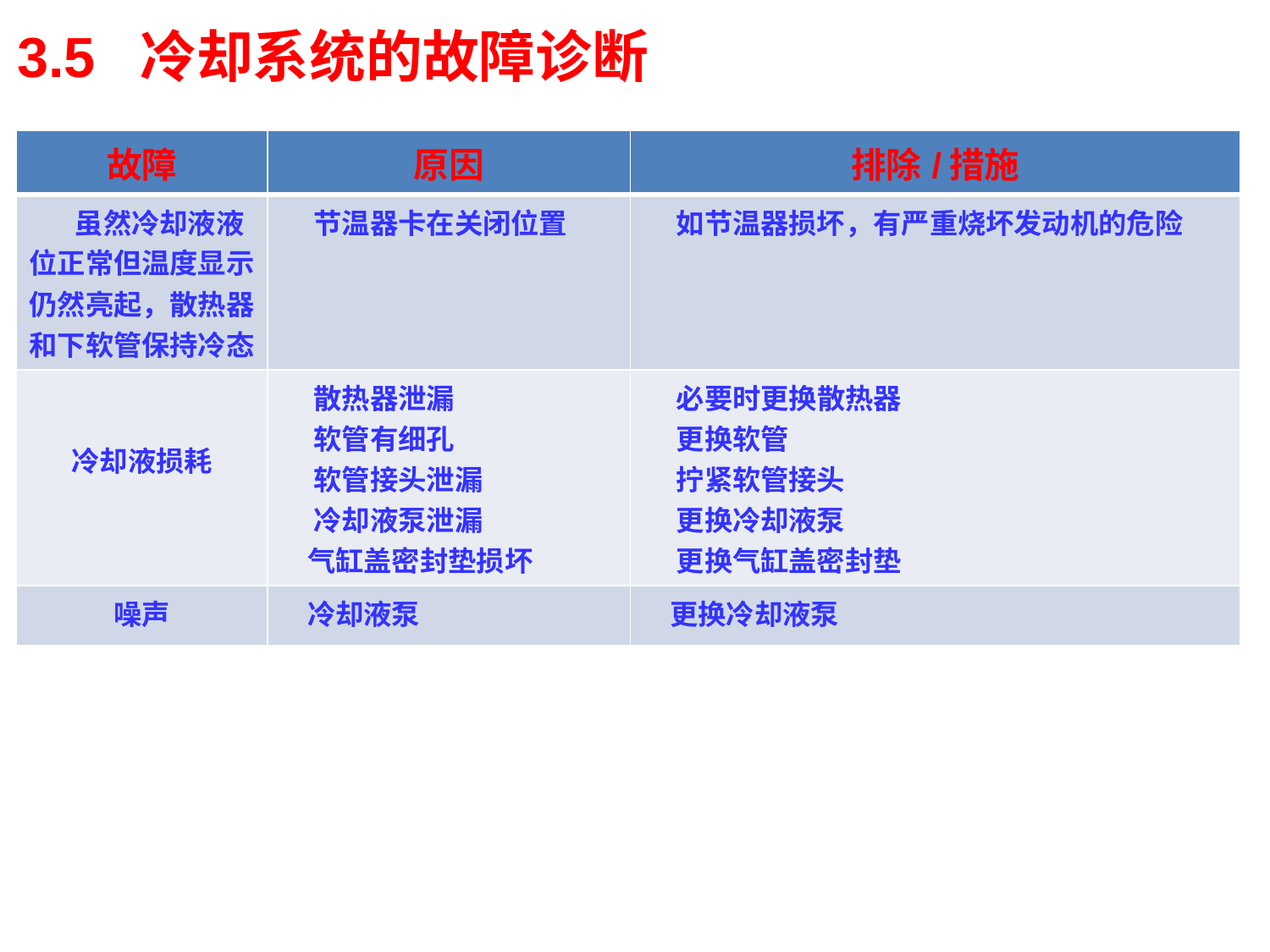

3.5  冷却系统的故障诊断
| 故障 | 原因 | 排除/措施 |
| --- | --- | --- |
| 虽然冷却液液位正常但温度显示仍然亮起，散热器和下软管保持冷态 | 节温器卡在关闭位置 | 如节温器损坏，有严重烧坏发动机的危险 |
| 冷却液损耗 | 散热器泄漏 软管有细孔 软管接头泄漏 冷却液泵泄漏 气缸盖密封垫损坏 | 必要时更换散热器 更换软管 拧紧软管接头 更换冷却液泵 更换气缸盖密封垫 |
| 噪声 | 冷却液泵 | 更换冷却液泵 |